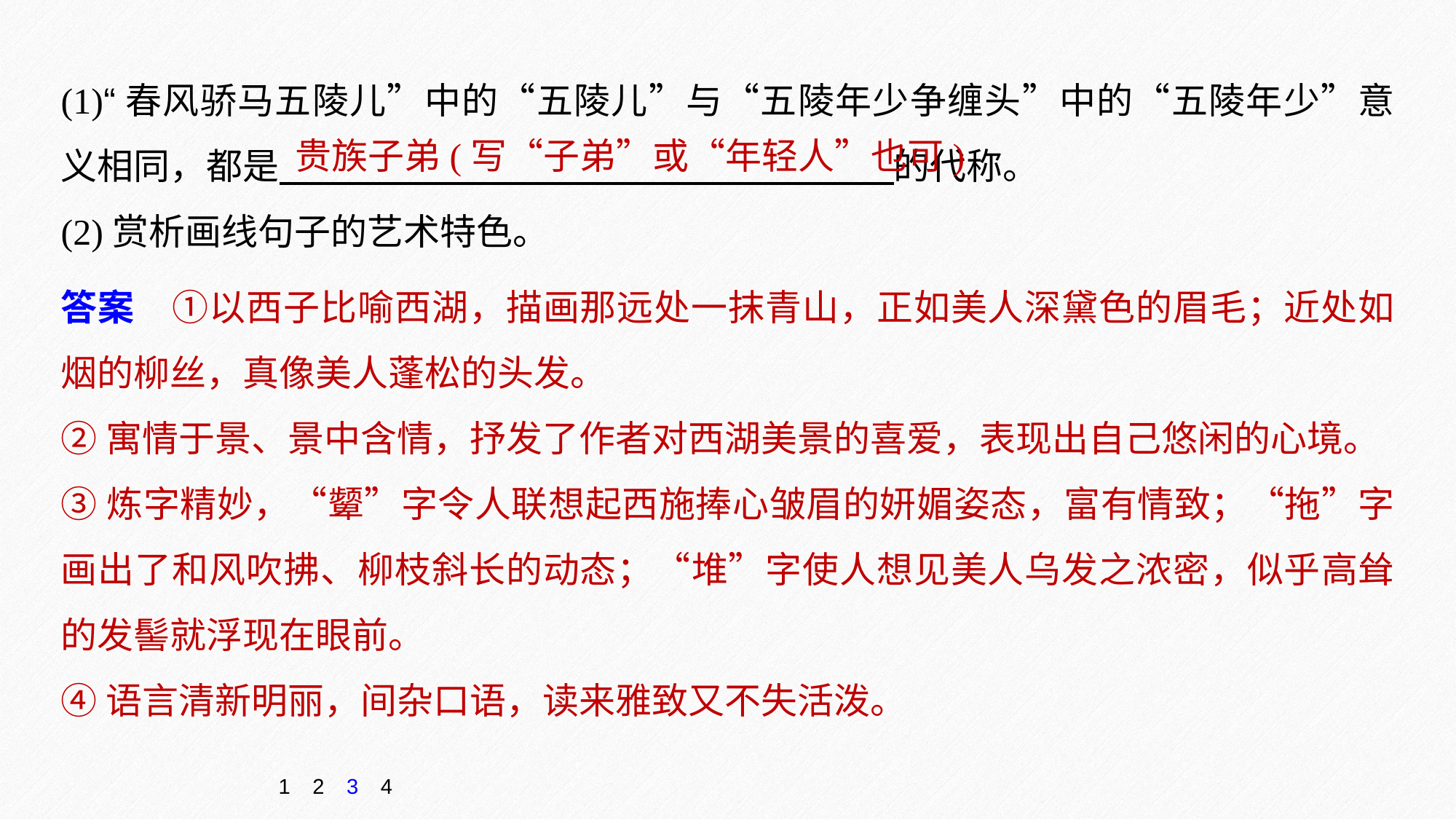

(1)“春风骄马五陵儿”中的“五陵儿”与“五陵年少争缠头”中的“五陵年少”意义相同，都是                                                                           的代称。
(2)赏析画线句子的艺术特色。
贵族子弟(写“子弟”或“年轻人”也可)
答案　①以西子比喻西湖，描画那远处一抹青山，正如美人深黛色的眉毛；近处如烟的柳丝，真像美人蓬松的头发。
②寓情于景、景中含情，抒发了作者对西湖美景的喜爱，表现出自己悠闲的心境。
③炼字精妙，“颦”字令人联想起西施捧心皱眉的妍媚姿态，富有情致；“拖”字画出了和风吹拂、柳枝斜长的动态；“堆”字使人想见美人乌发之浓密，似乎高耸的发髻就浮现在眼前。
④语言清新明丽，间杂口语，读来雅致又不失活泼。
1
2
3
4